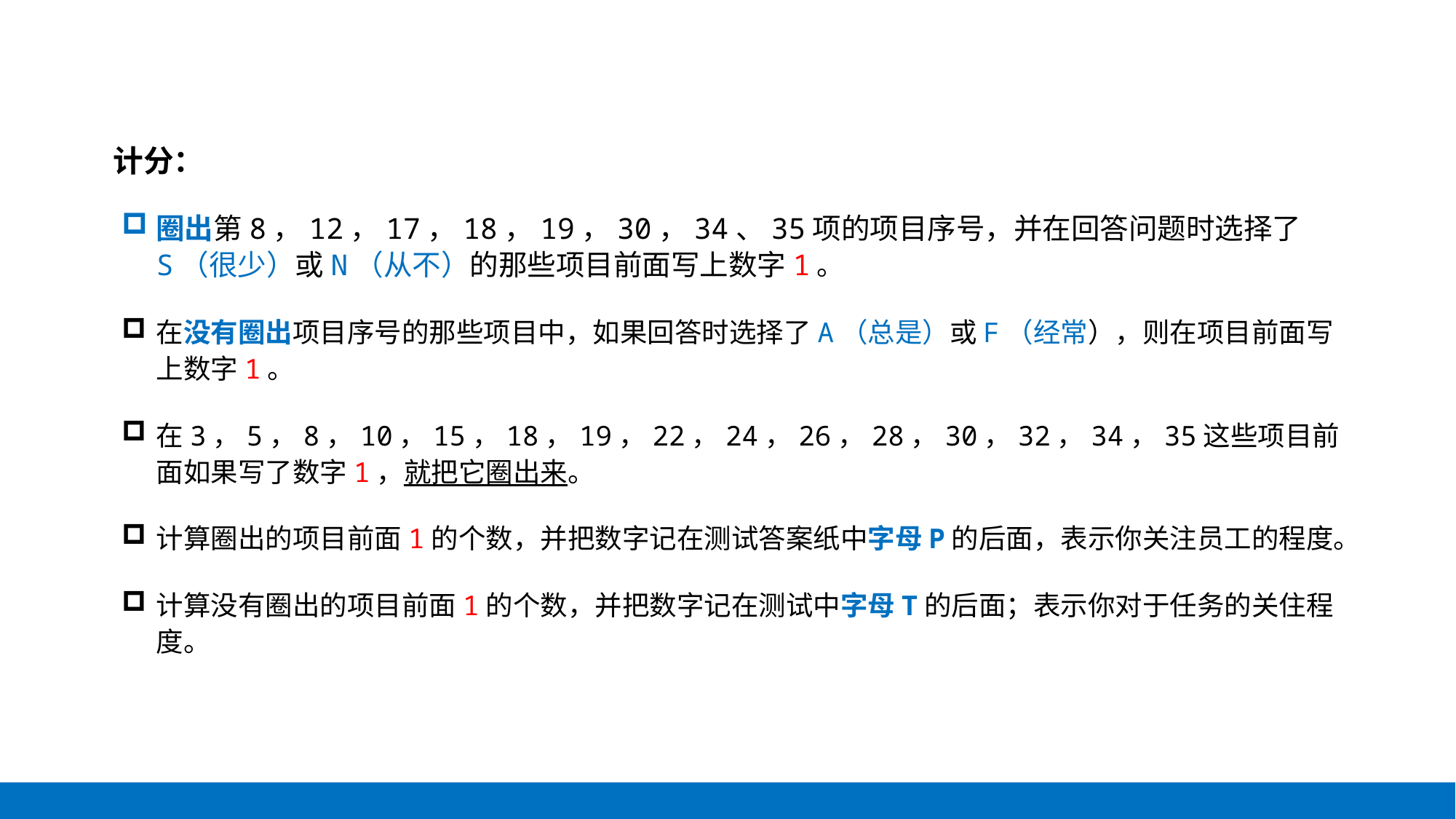

计分：
圈出第8，12，17，18，19，30，34、35项的项目序号，并在回答问题时选择了S（很少）或N（从不）的那些项目前面写上数字1。
在没有圈出项目序号的那些项目中，如果回答时选择了A（总是）或F（经常），则在项目前面写上数字1。
在3，5，8，10，15，18，19，22，24，26，28，30，32，34，35这些项目前面如果写了数字1，就把它圈出来。
计算圈出的项目前面1的个数，并把数字记在测试答案纸中字母P的后面，表示你关注员工的程度。
计算没有圈出的项目前面1的个数，并把数字记在测试中字母T的后面；表示你对于任务的关住程度。